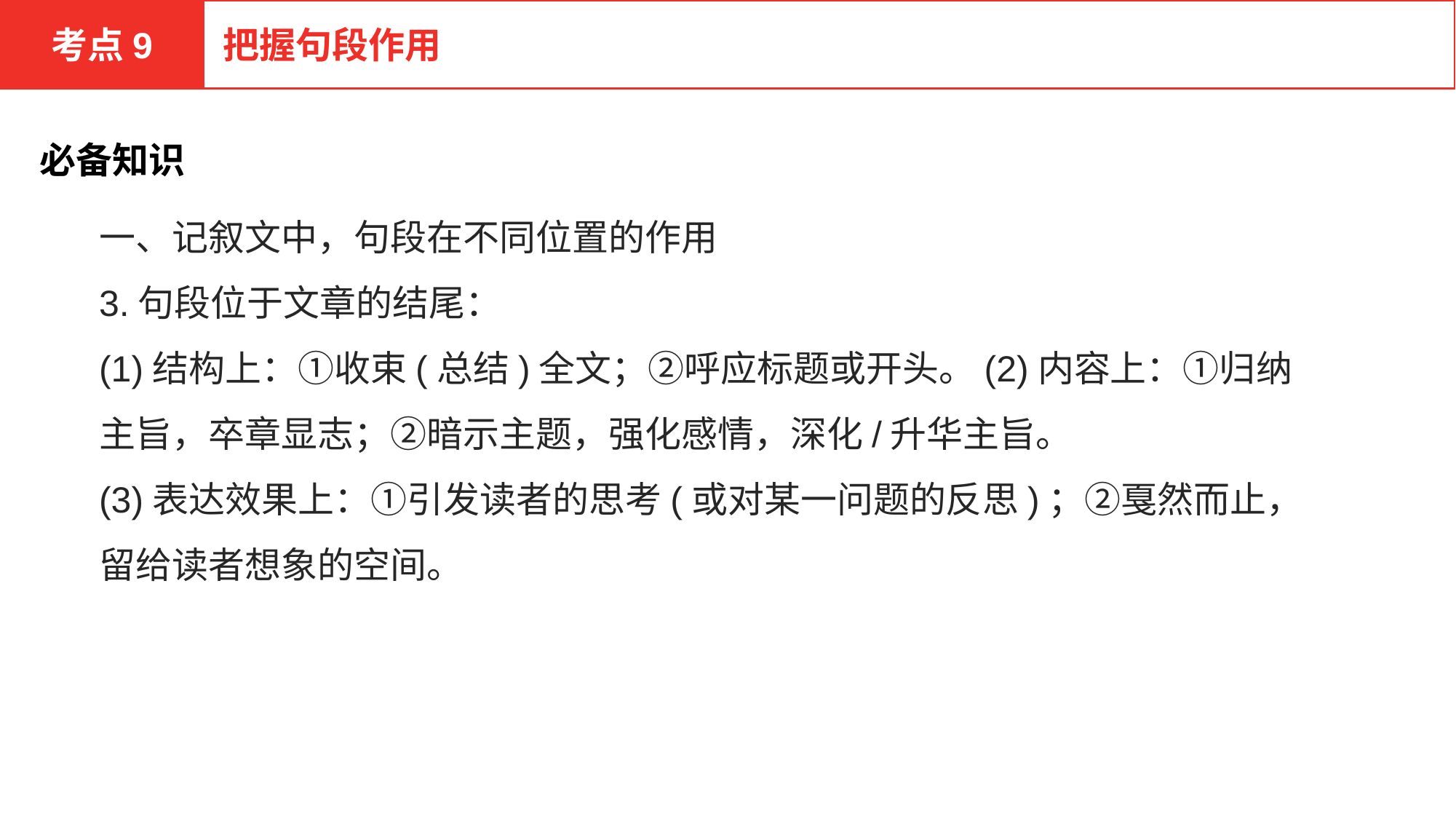

考点9
把握句段作用
必备知识
一、记叙文中，句段在不同位置的作用
3.句段位于文章的结尾：
(1)结构上：①收束(总结)全文；②呼应标题或开头。(2)内容上：①归纳主旨，卒章显志；②暗示主题，强化感情，深化/升华主旨。
(3)表达效果上：①引发读者的思考(或对某一问题的反思)；②戛然而止，留给读者想象的空间。